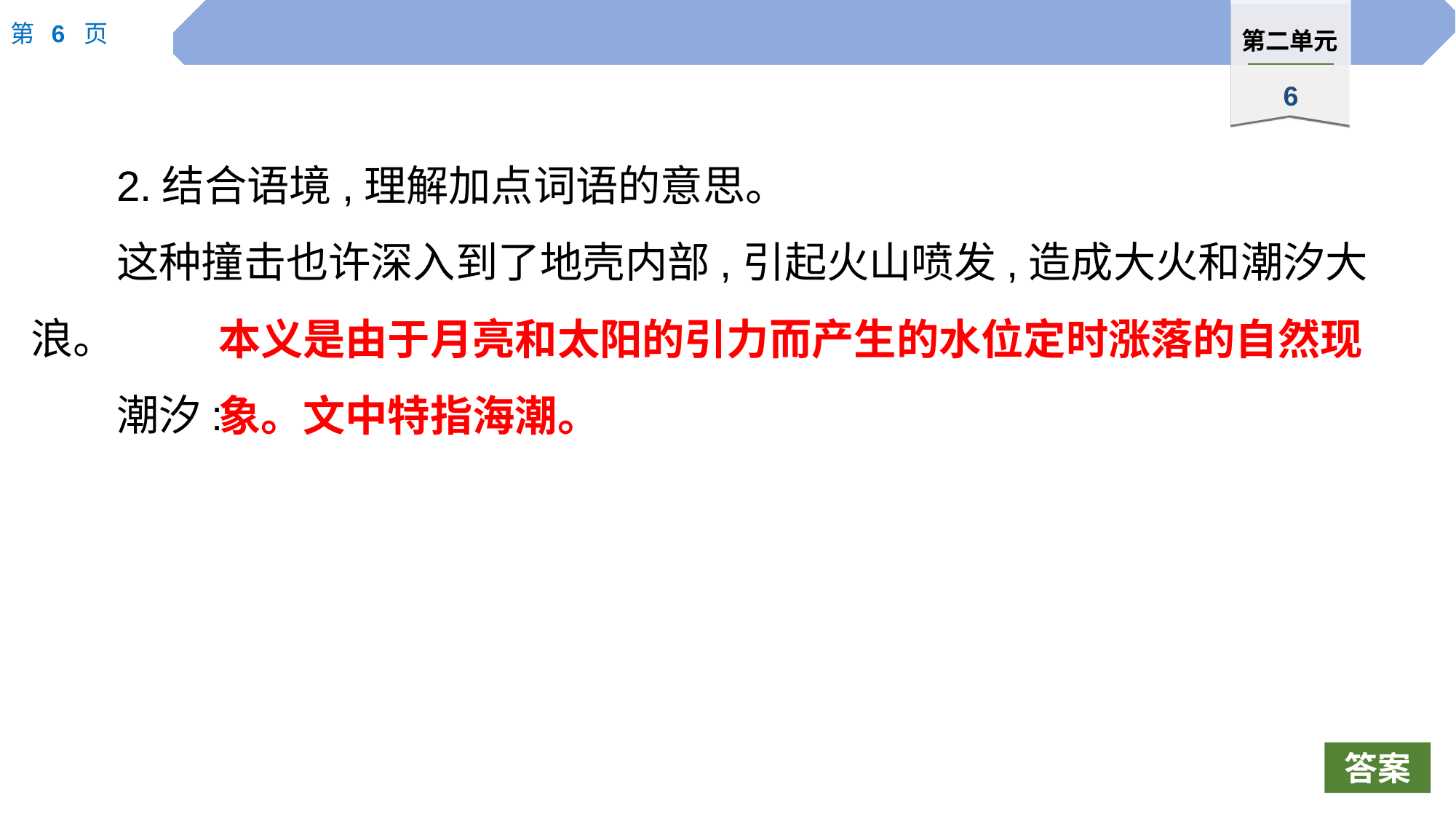

2.结合语境,理解加点词语的意思。
这种撞击也许深入到了地壳内部,引起火山喷发,造成大火和潮汐大浪。
潮汐:
本义是由于月亮和太阳的引力而产生的水位定时涨落的自然现象。文中特指海潮。
答案